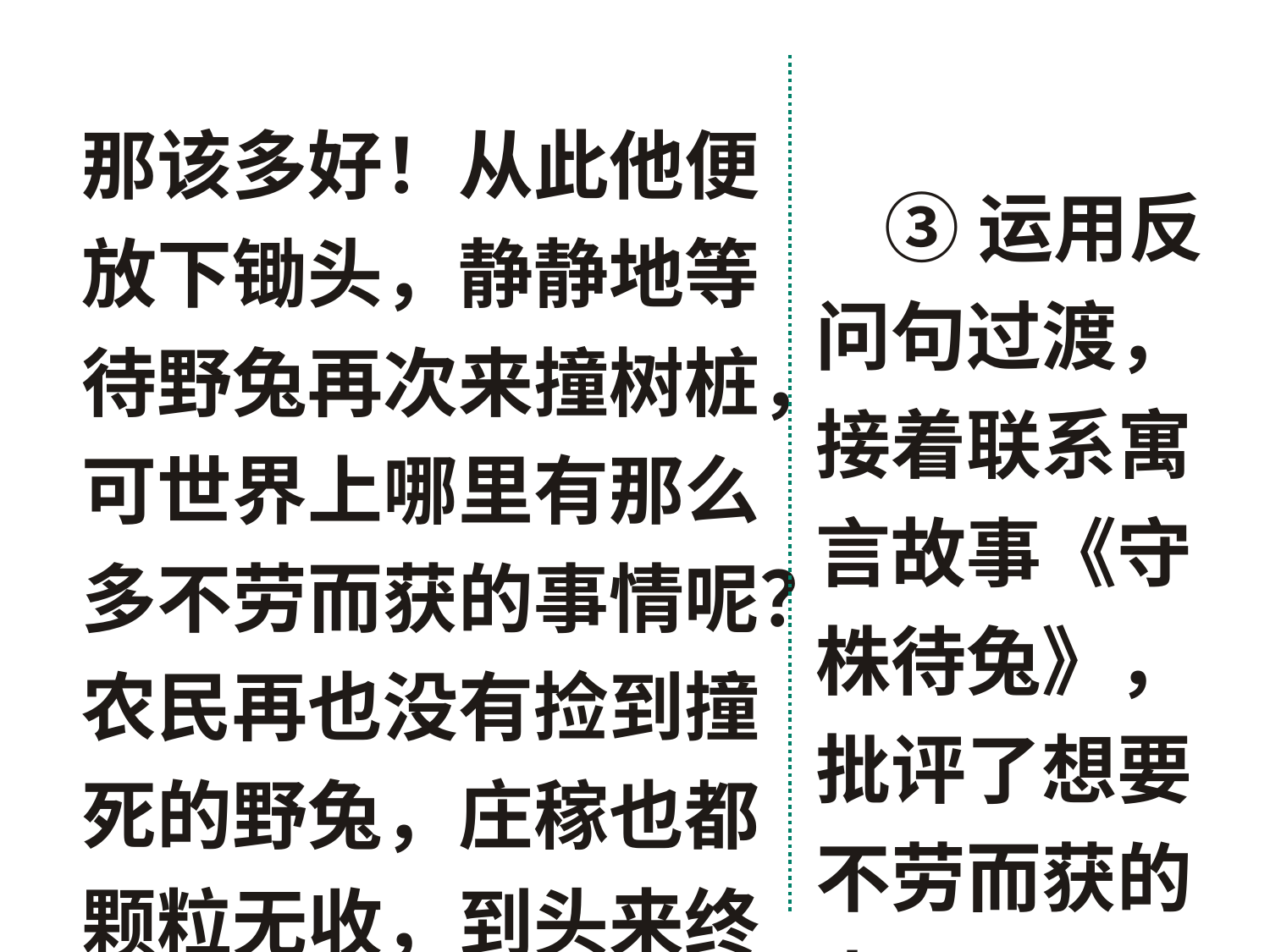

那该多好！从此他便放下锄头，静静地等待野兔再次来撞树桩，可世界上哪里有那么多不劳而获的事情呢？农民再也没有捡到撞死的野兔，庄稼也都颗粒无收，到头来终是一事无成③。
    ③运用反问句过渡，接着联系寓言故事《守株待兔》，批评了想要不劳而获的人。